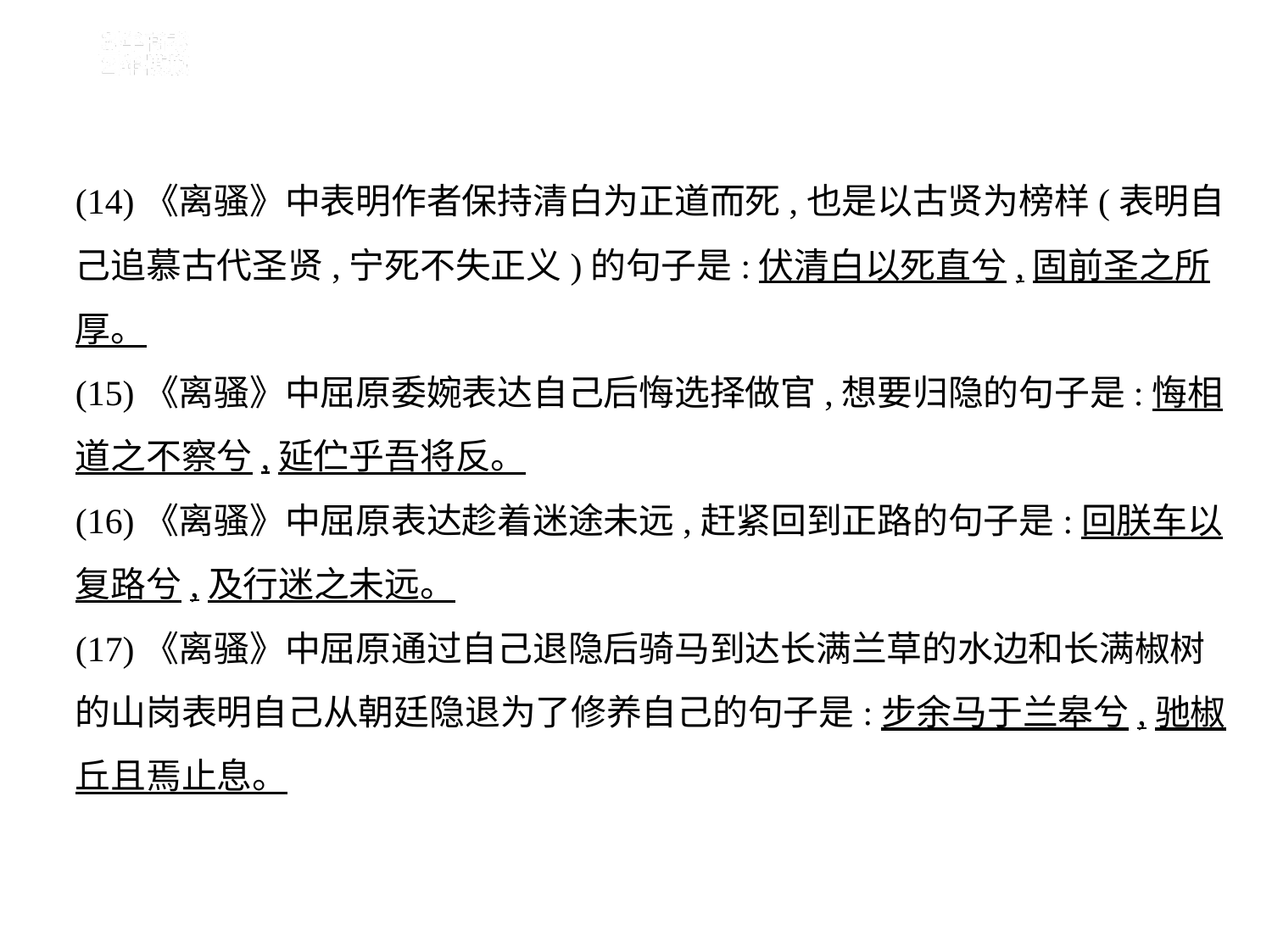

(14)《离骚》中表明作者保持清白为正道而死,也是以古贤为榜样(表明自
己追慕古代圣贤,宁死不失正义)的句子是:伏清白以死直兮,固前圣之所
厚。
(15)《离骚》中屈原委婉表达自己后悔选择做官,想要归隐的句子是:悔相
道之不察兮,延伫乎吾将反。
(16)《离骚》中屈原表达趁着迷途未远,赶紧回到正路的句子是:回朕车以
复路兮,及行迷之未远。
(17)《离骚》中屈原通过自己退隐后骑马到达长满兰草的水边和长满椒树
的山岗表明自己从朝廷隐退为了修养自己的句子是:步余马于兰皋兮,驰椒
丘且焉止息。